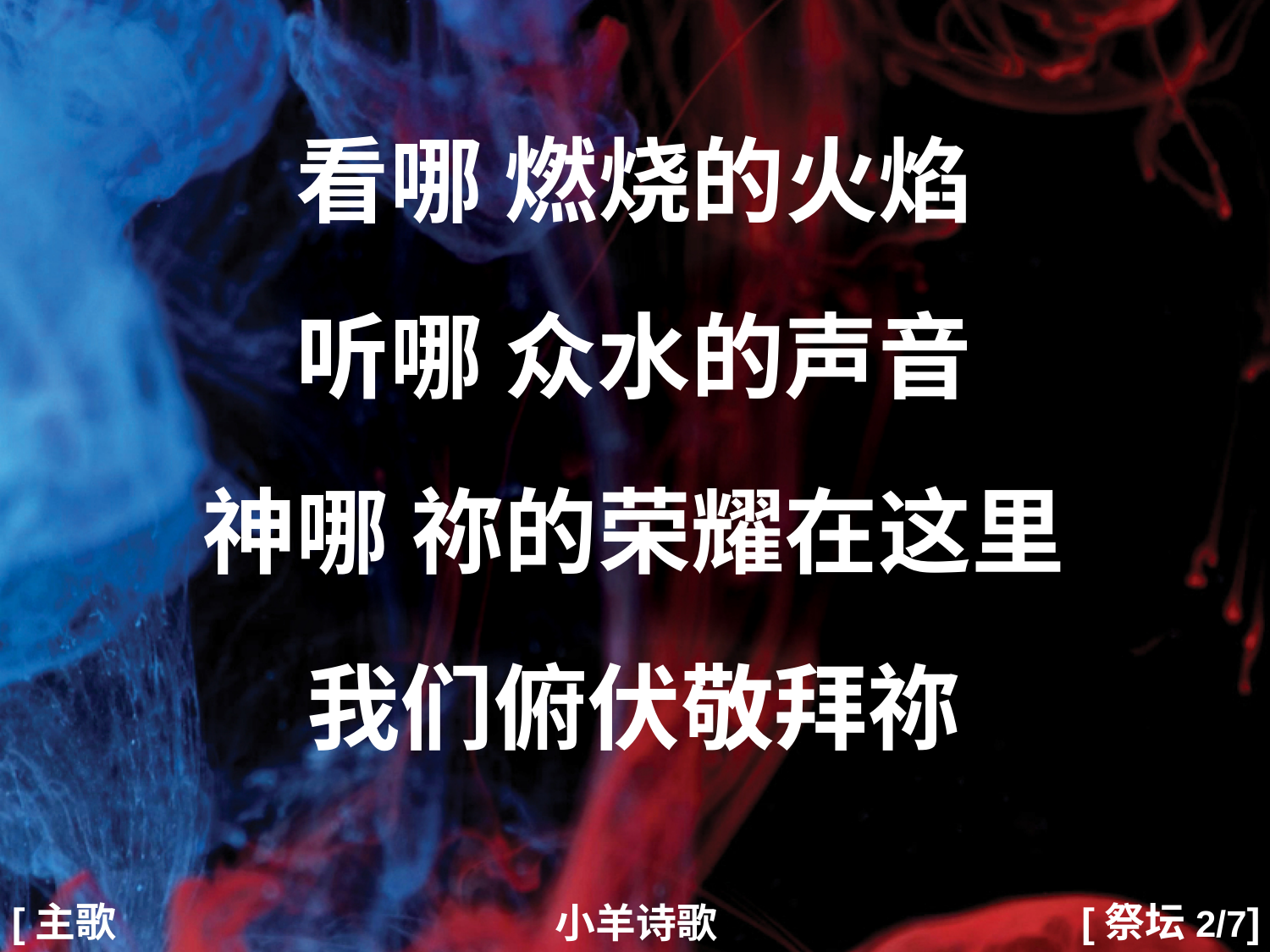

看哪 燃烧的火焰

听哪 众水的声音

神哪 祢的荣耀在这里

我们俯伏敬拜祢
#

[主歌2]
[祭坛2/7]
小羊诗歌